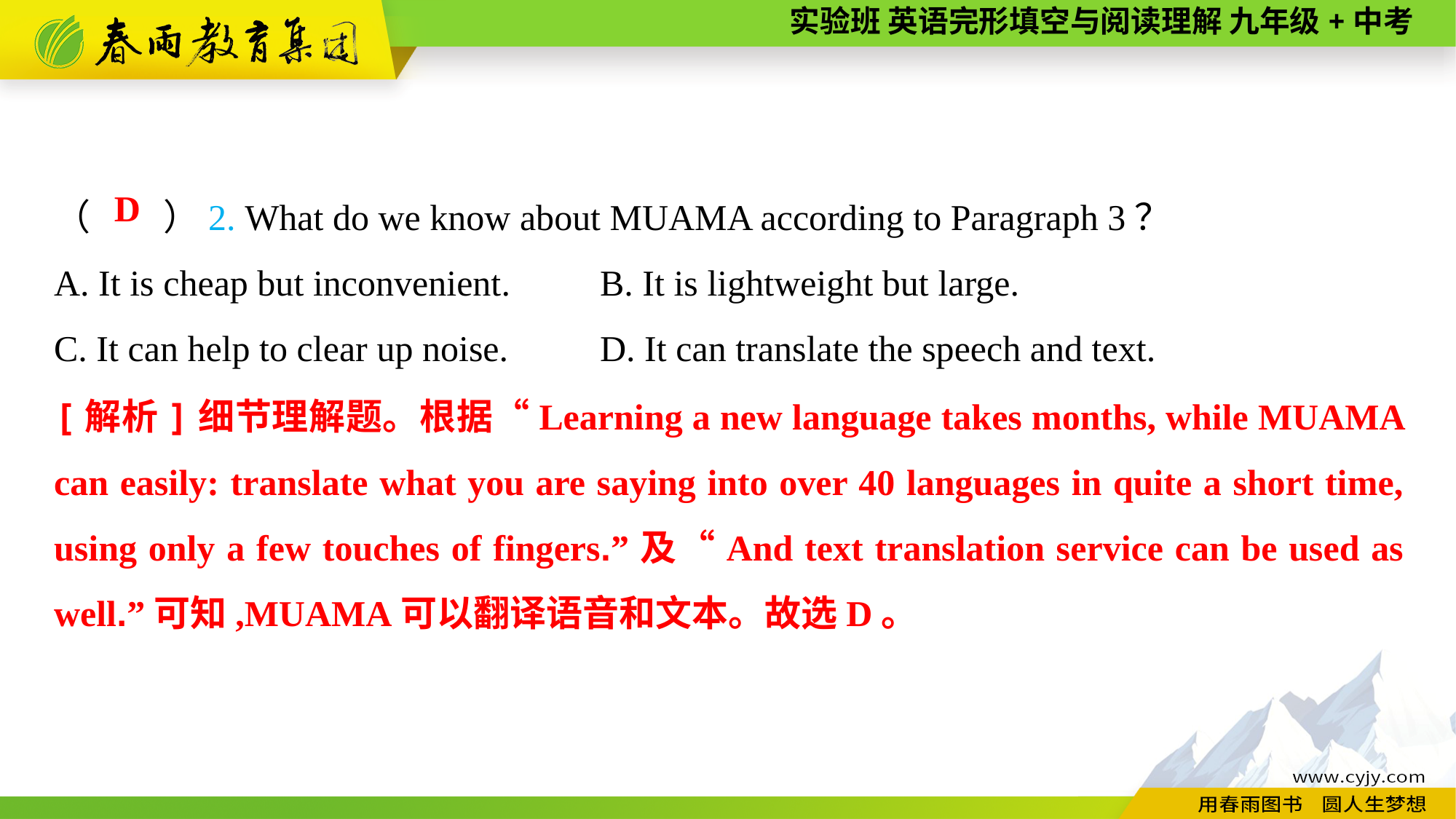

（　　）2. What do we know about MUAMA according to Paragraph 3？
A. It is cheap but inconvenient.	B. It is lightweight but large.
C. It can help to clear up noise.	D. It can translate the speech and text.
D
[解析]细节理解题。根据“Learning a new language takes months, while MUAMA can easily: translate what you are saying into over 40 languages in quite a short time, using only a few touches of fingers.”及“And text translation service can be used as well.”可知,MUAMA可以翻译语音和文本。故选D。